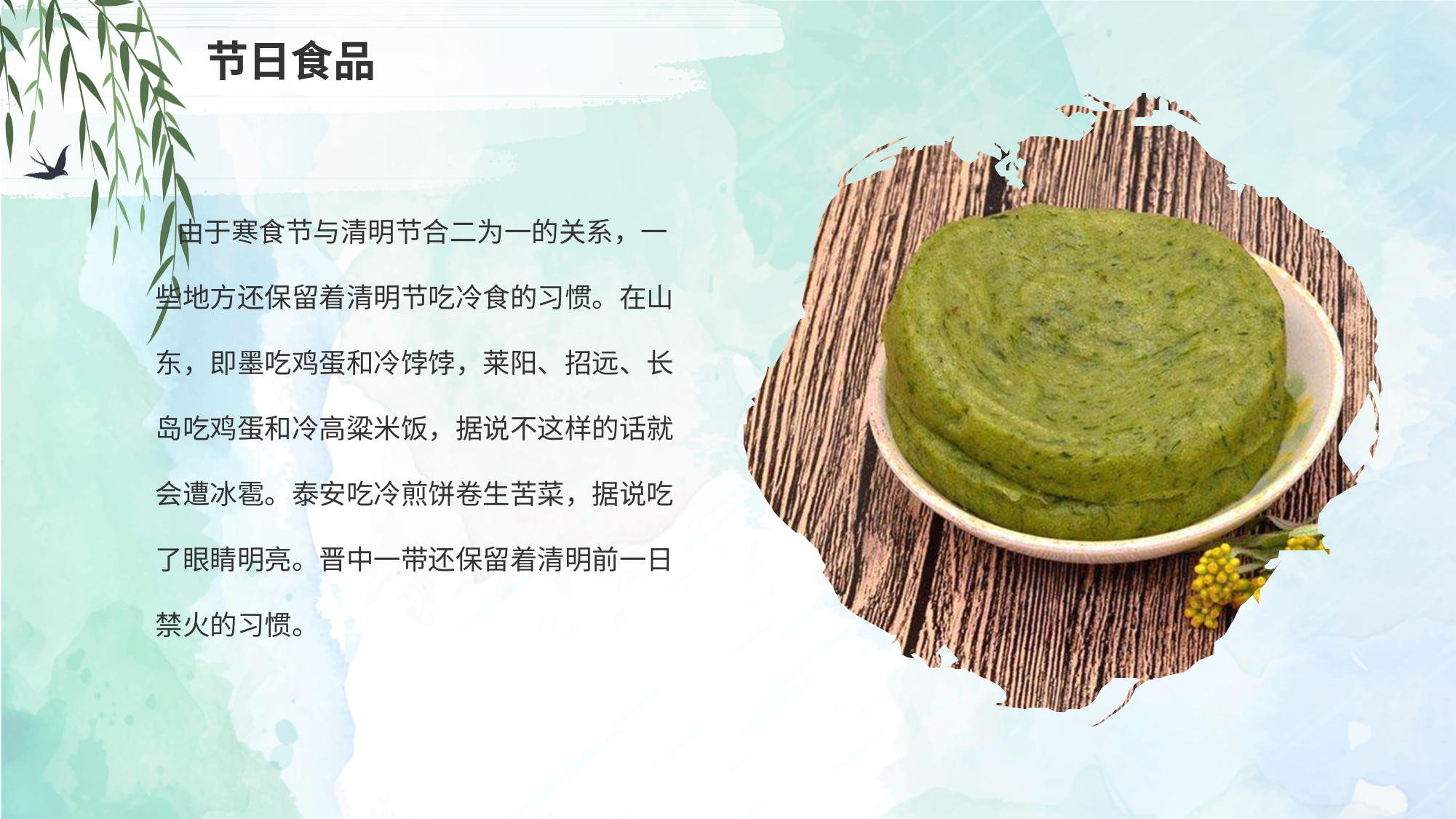

节日食品

由于寒食节与清明节合二为一的关系，一些地方还保留着清明节吃冷食的习惯。在山东，即墨吃鸡蛋和冷饽饽，莱阳、招远、长岛吃鸡蛋和冷高粱米饭，据说不这样的话就会遭冰雹。泰安吃冷煎饼卷生苦菜，据说吃了眼睛明亮。晋中一带还保留着清明前一日禁火的习惯。